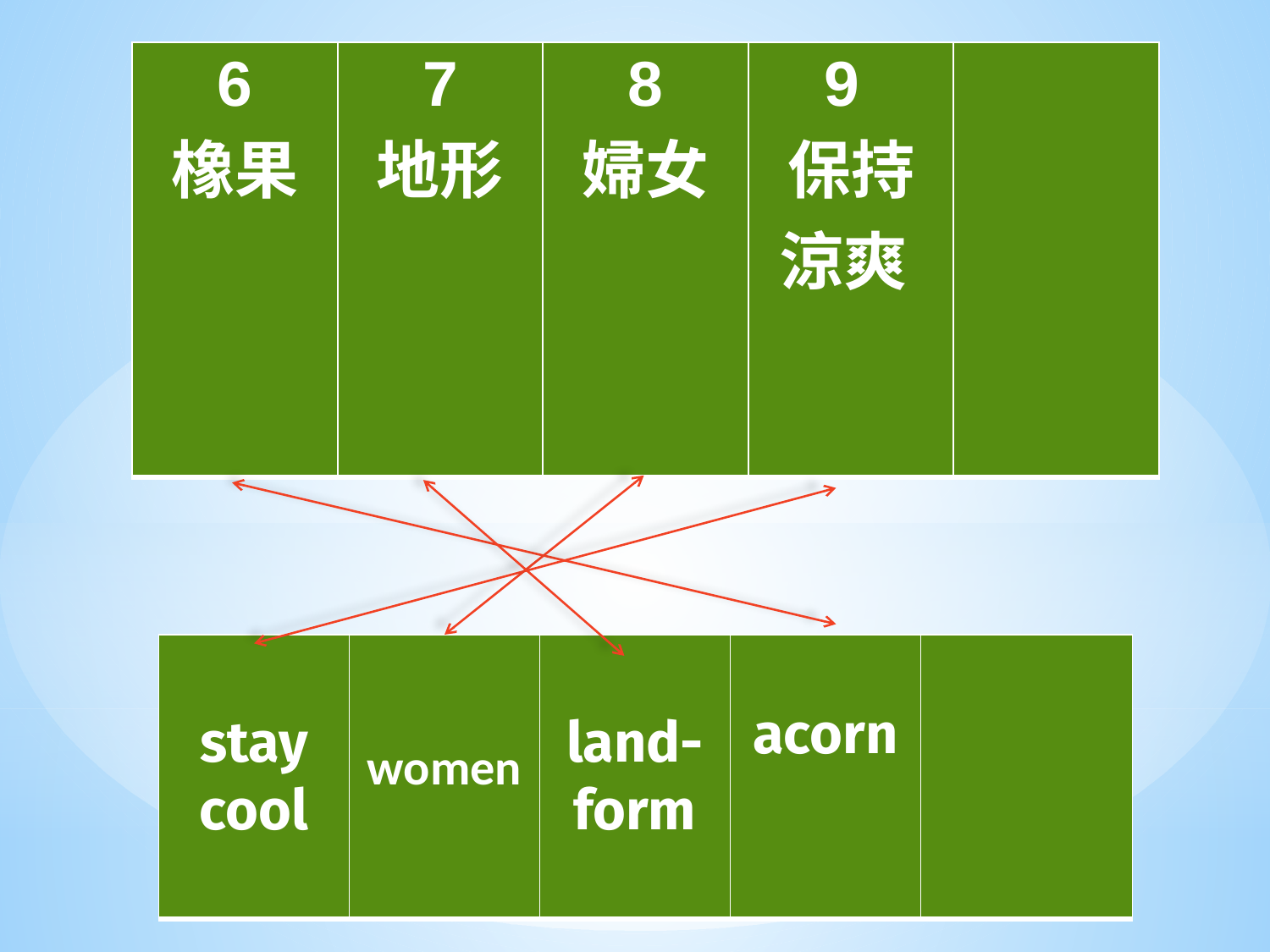

| 6 橡果 | 7 地形 | 8 婦女 | 9 保持涼爽 |  |
| --- | --- | --- | --- | --- |
| stay cool | women | land- form | acorn |  |
| --- | --- | --- | --- | --- |